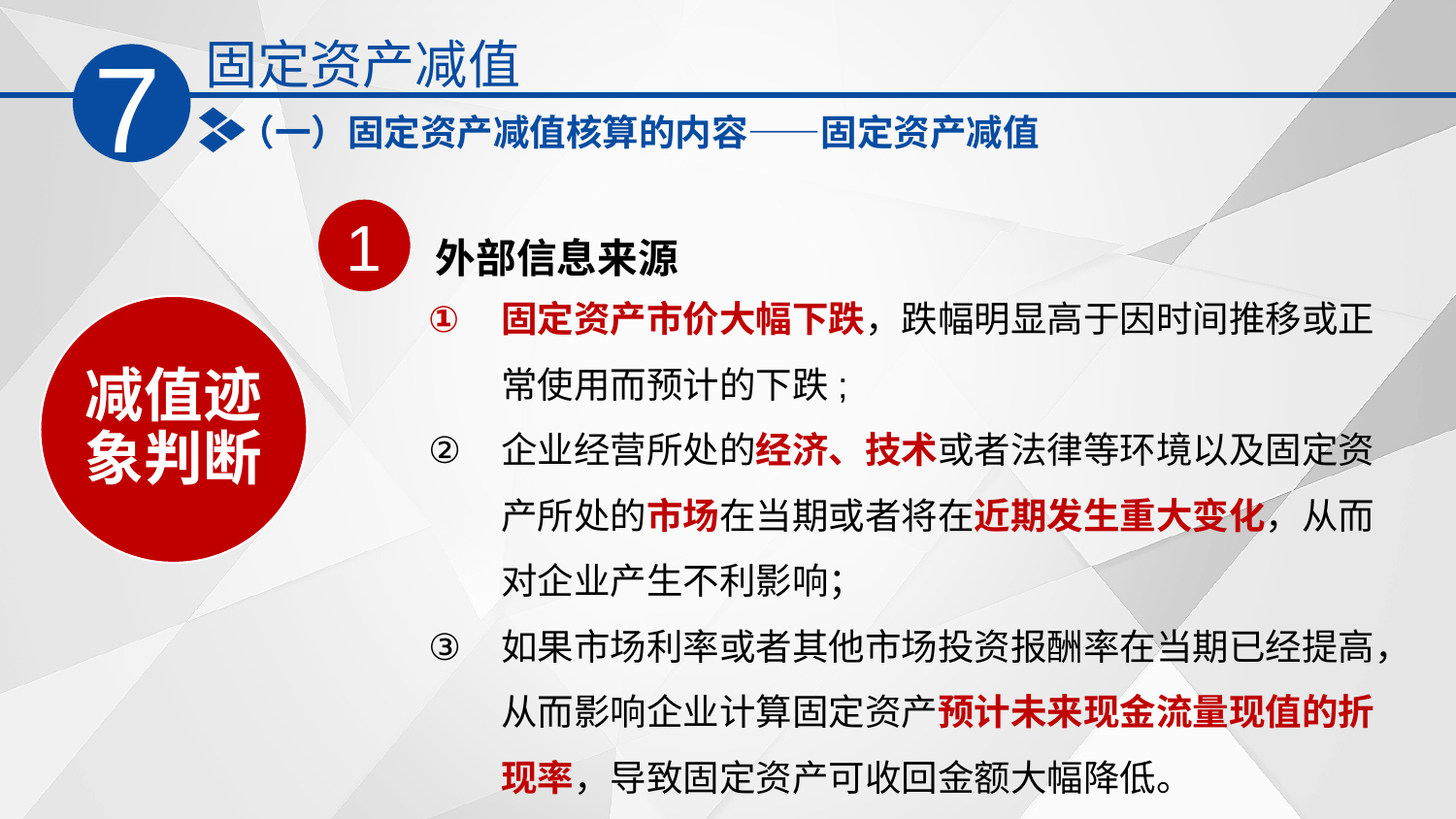

固定资产减值
7

（一）固定资产减值核算的内容——固定资产减值

1
外部信息来源
固定资产市价大幅下跌，跌幅明显高于因时间推移或正常使用而预计的下跌;
企业经营所处的经济、技术或者法律等环境以及固定资产所处的市场在当期或者将在近期发生重大变化，从而对企业产生不利影响；
如果市场利率或者其他市场投资报酬率在当期已经提高，从而影响企业计算固定资产预计未来现金流量现值的折现率，导致固定资产可收回金额大幅降低。
减值迹象判断